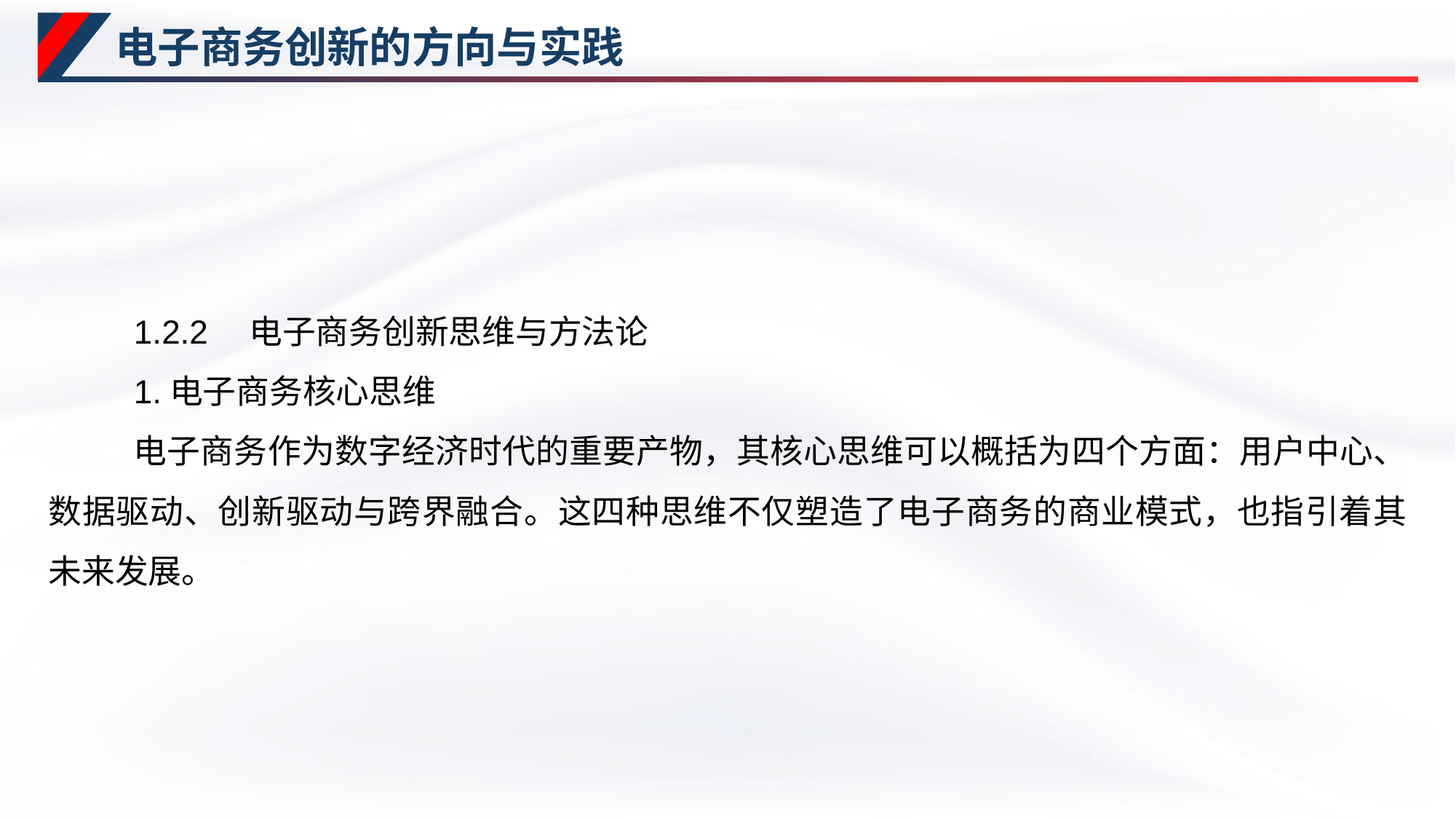

# 电子商务创新的方向与实践
1.2.2　电子商务创新思维与方法论
1.电子商务核心思维
电子商务作为数字经济时代的重要产物，其核心思维可以概括为四个方面：用户中心、数据驱动、创新驱动与跨界融合。这四种思维不仅塑造了电子商务的商业模式，也指引着其未来发展。